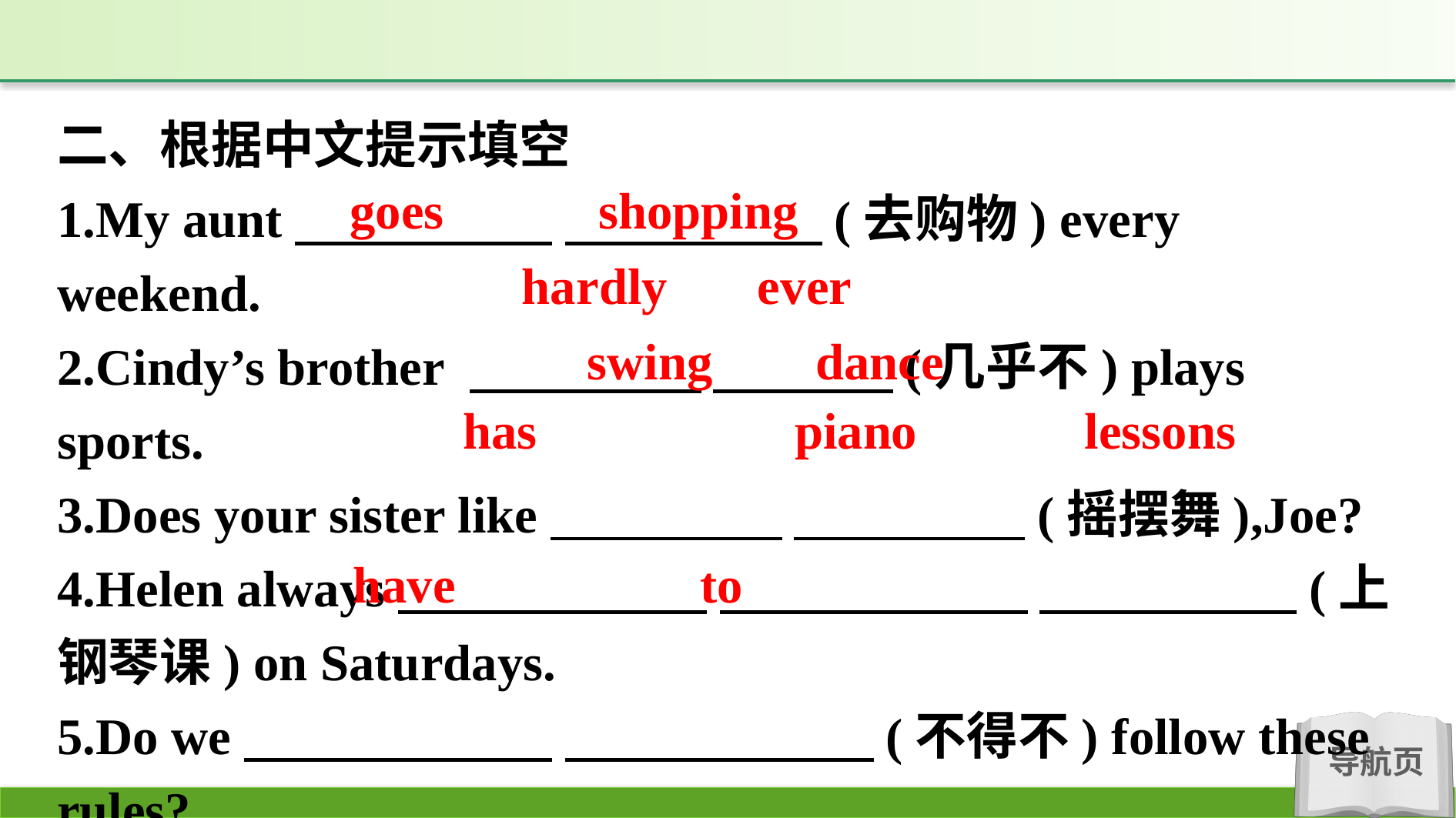

二、根据中文提示填空
1.My aunt　　　　　 　　　　　(去购物) every weekend.
2.Cindy’s brother 　　　　  　　　 (几乎不) plays sports.
3.Does your sister like　　　　  　　　　 (摇摆舞),Joe?
4.Helen always　　　　　　 　　　　　　 　　　　　(上钢琴课) on Saturdays.
5.Do we　　　　　　 　　　　　　(不得不) follow these rules?
goes            shopping
hardly       ever
swing        dance
has                    piano             lessons
have                   to